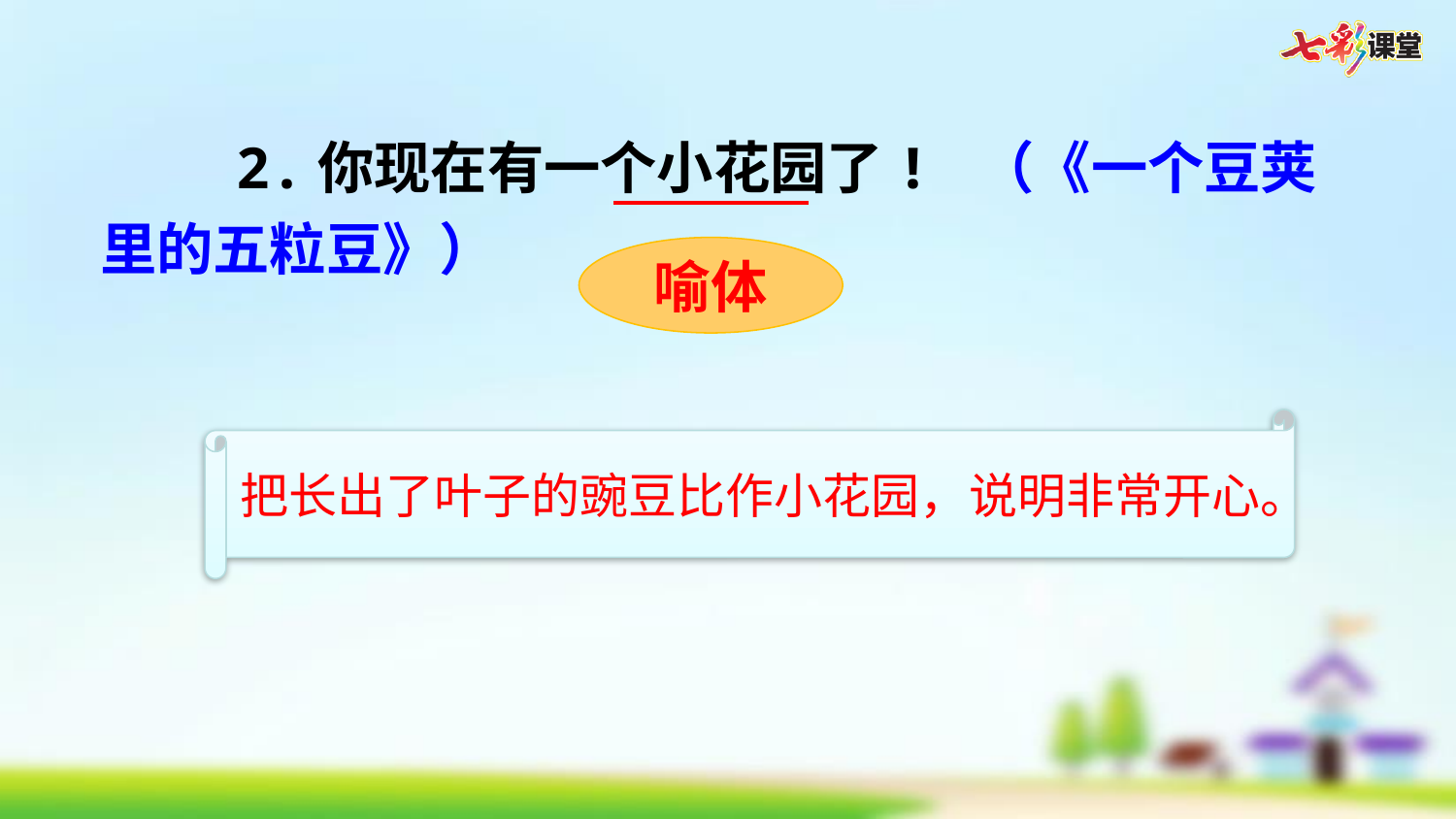

2.你现在有一个小花园了! （《一个豆荚里的五粒豆》）
喻体
把长出了叶子的豌豆比作小花园，说明非常开心。